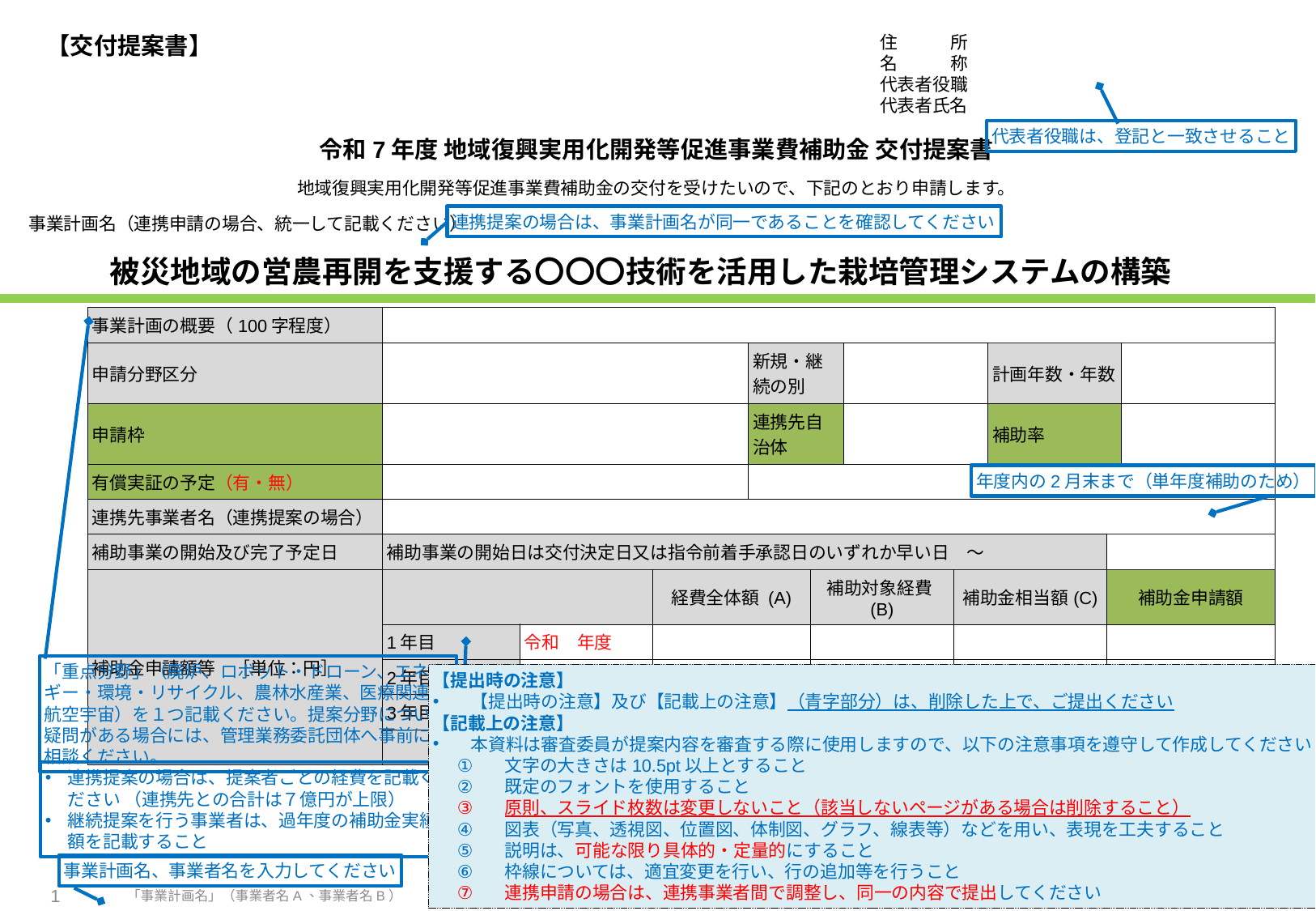

【交付提案書】
住　　　所
名　　　称
代表者役職
代表者氏名
代表者役職は、登記と一致させること
令和7年度 地域復興実用化開発等促進事業費補助金 交付提案書
地域復興実用化開発等促進事業費補助金の交付を受けたいので、下記のとおり申請します。
連携提案の場合は、事業計画名が同一であることを確認してください
被災地域の営農再開を支援する〇〇〇技術を活用した栽培管理システムの構築
事業計画名（連携申請の場合、統一して記載ください）

| 事業計画の概要（100字程度） |  |  |  |  |  |  |  |  |  |  |
| --- | --- | --- | --- | --- | --- | --- | --- | --- | --- | --- |
| 申請分野区分 |  |  |  | 新規・継続の別 |  |  |  | 計画年数・年数 |  |  |
| 申請枠 |  |  |  | 連携先自治体 |  |  |  | 補助率 |  |  |
| 有償実証の予定（有・無） |  |  |  |  |  |  |  |  |  |  |
| 連携先事業者名（連携提案の場合） |  |  |  |  |  |  |  |  |  |  |
| 補助事業の開始及び完了予定日 | 補助事業の開始日は交付決定日又は指令前着手承認日のいずれか早い日　～ |  |  |  |  |  |  |  |  |  |
| 補助金申請額等　［単位：円］ |  |  | 経費全体額 (A) |  | 補助対象経費(B) | 補助対象経費(B) | 補助金相当額(C) | 補助金相当額(C) | 補助金申請額 | 補助金申請額 |
|  | 1年目 | 令和　年度 |  |  |  |  |  |  |  |  |
|  | 2年目 | 令和　年度 |  |  |  |  |  |  |  |  |
|  | 3年目 | 令和　年度 |  |  |  |  |  |  |  |  |
|  |  | 合計 |  |  |  |  |  |  |  |  |
年度内の2月末まで（単年度補助のため）
【提出時の注意】
【提出時の注意】及び【記載上の注意】（青字部分）は、削除した上で、ご提出ください
【記載上の注意】
本資料は審査委員が提案内容を審査する際に使用しますので、以下の注意事項を遵守して作成してください
文字の大きさは10.5pt以上とすること
既定のフォントを使用すること
原則、スライド枚数は変更しないこと（該当しないページがある場合は削除すること）
図表（写真、透視図、位置図、体制図、グラフ、線表等）などを用い、表現を工夫すること
説明は、可能な限り具体的・定量的にすること
枠線については、適宜変更を行い、行の追加等を行うこと
連携申請の場合は、連携事業者間で調整し、同一の内容で提出してください
「重点分野」（廃炉、ロボット・ドローン、エネルギー・環境・リサイクル、農林水産業、医療関連、航空宇宙）を１つ記載ください。提案分野について疑問がある場合には、管理業務委託団体へ事前にご相談ください。
連携提案の場合は、提案者ごとの経費を記載ください （連携先との合計は７億円が上限）
継続提案を行う事業者は、過年度の補助金実績額を記載すること
事業計画名、事業者名を入力してください
1
「事業計画名」（事業者名A、事業者名B）